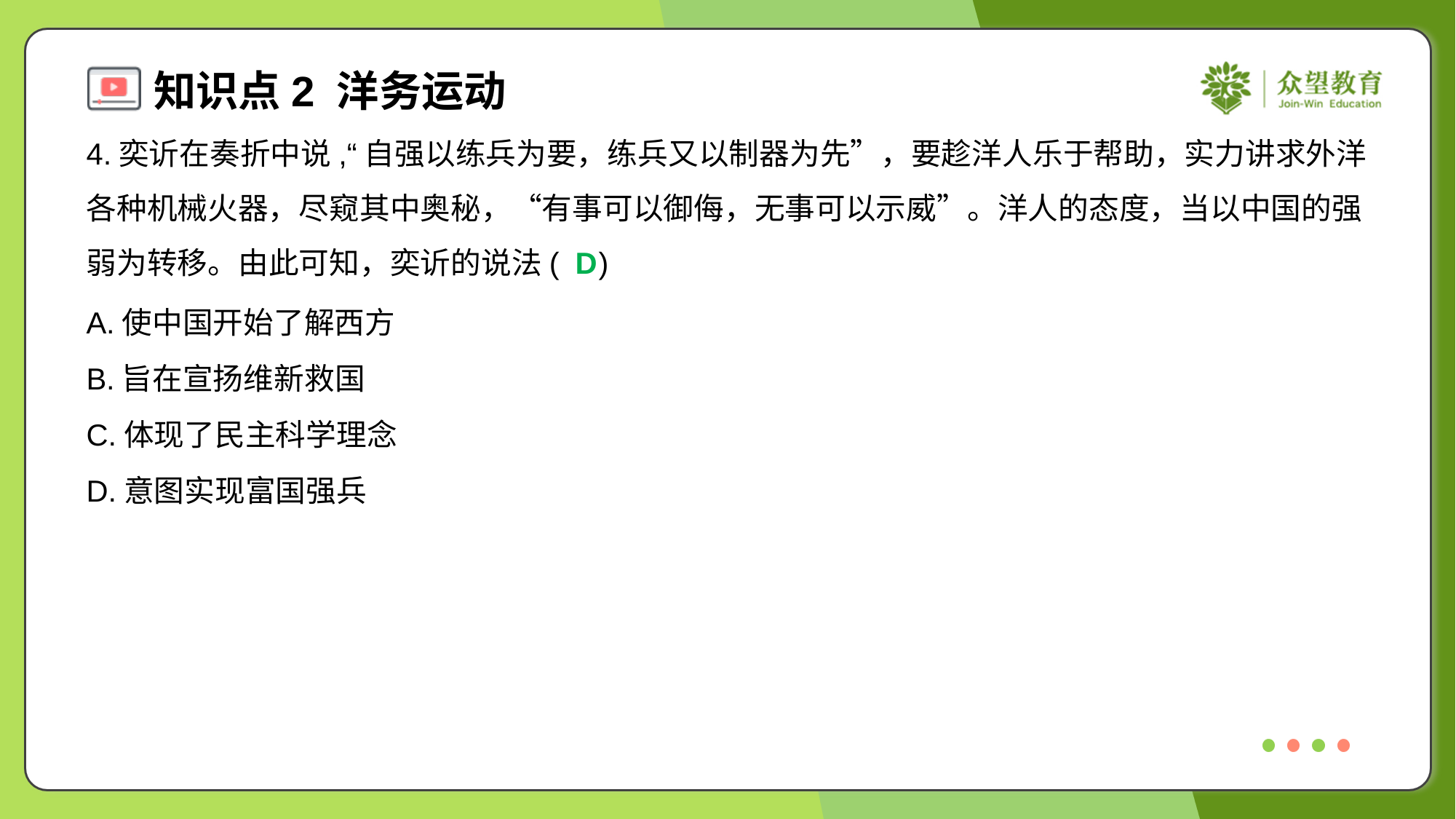

4.奕䜣在奏折中说,“自强以练兵为要，练兵又以制器为先”，要趁洋人乐于帮助，实力讲求外洋
各种机械火器，尽窥其中奥秘，“有事可以御侮，无事可以示威”。洋人的态度，当以中国的强
弱为转移。由此可知，奕䜣的说法(     )
D
A.使中国开始了解西方
B.旨在宣扬维新救国
C.体现了民主科学理念
D.意图实现富国强兵